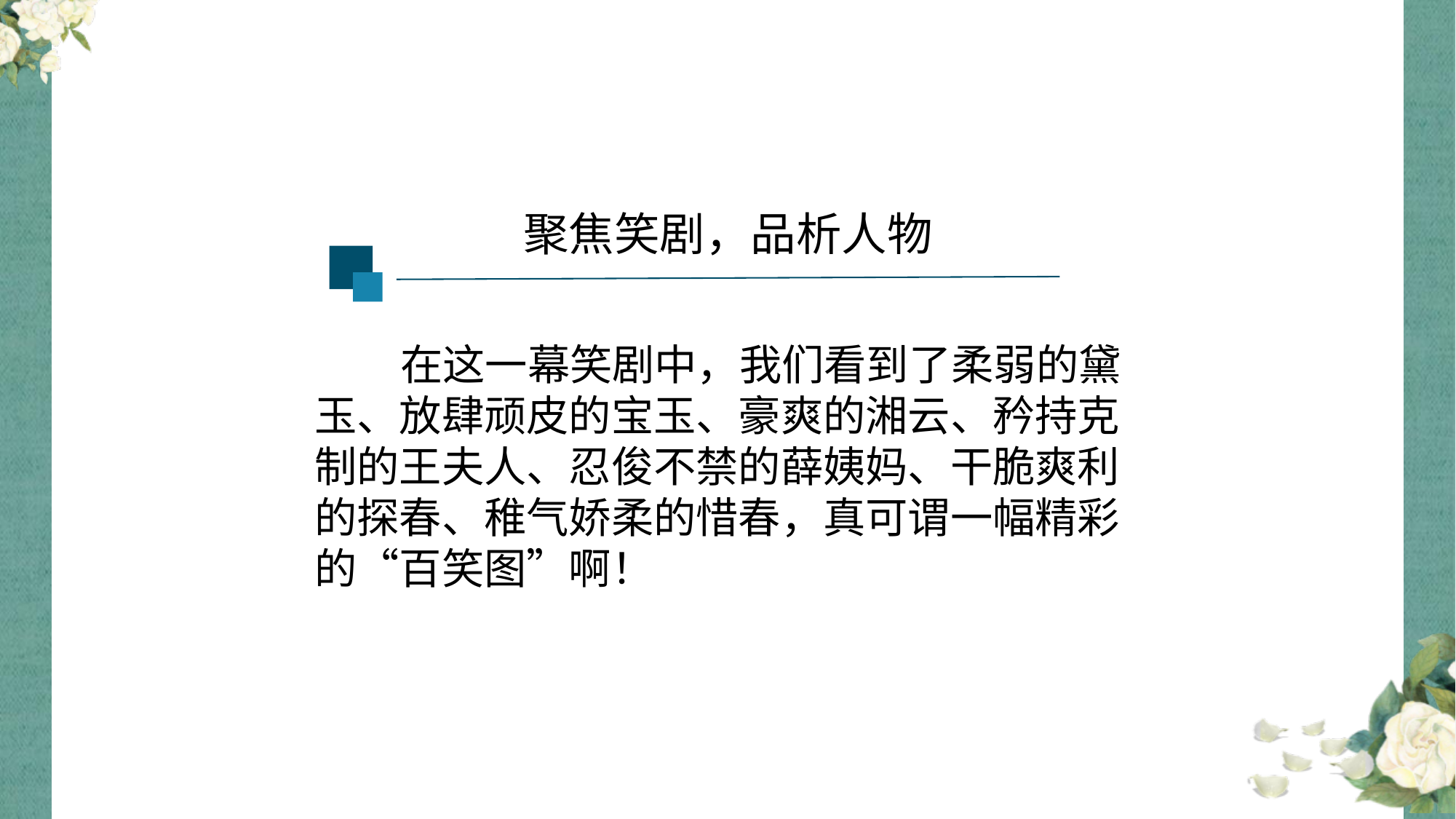

聚焦笑剧，品析人物

        在这一幕笑剧中，我们看到了柔弱的黛玉、放肆顽皮的宝玉、豪爽的湘云、矜持克制的王夫人、忍俊不禁的薛姨妈、干脆爽利的探春、稚气娇柔的惜春，真可谓一幅精彩的“百笑图”啊！